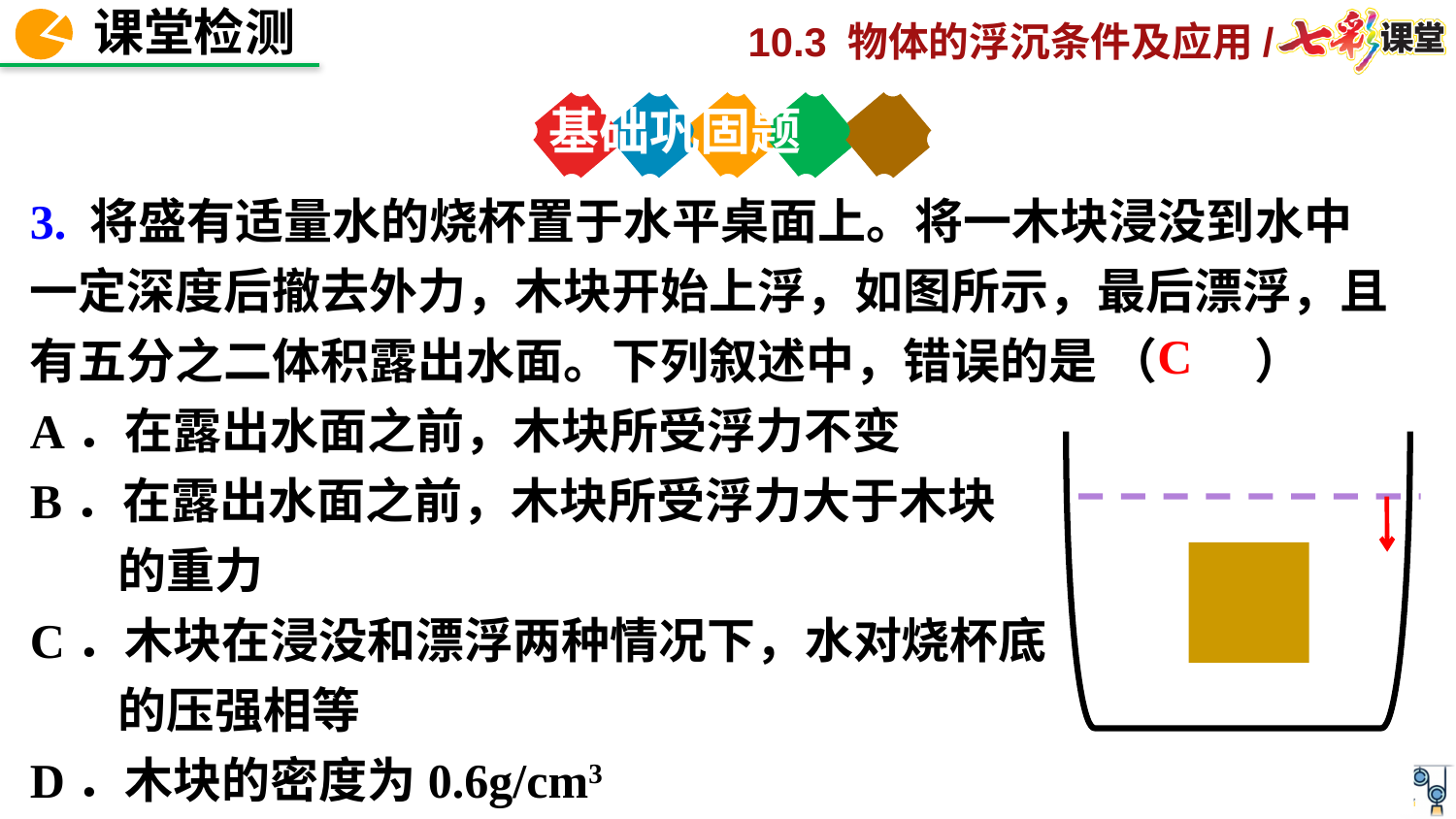

基础巩固题

3. 将盛有适量水的烧杯置于水平桌面上。将一木块浸没到水中一定深度后撤去外力，木块开始上浮，如图所示，最后漂浮，且有五分之二体积露出水面。下列叙述中，错误的是 （　　）
A．在露出水面之前，木块所受浮力不变
B．在露出水面之前，木块所受浮力大于木块
       的重力
C．木块在浸没和漂浮两种情况下，水对烧杯底
       的压强相等
D．木块的密度为0.6g/cm3
C